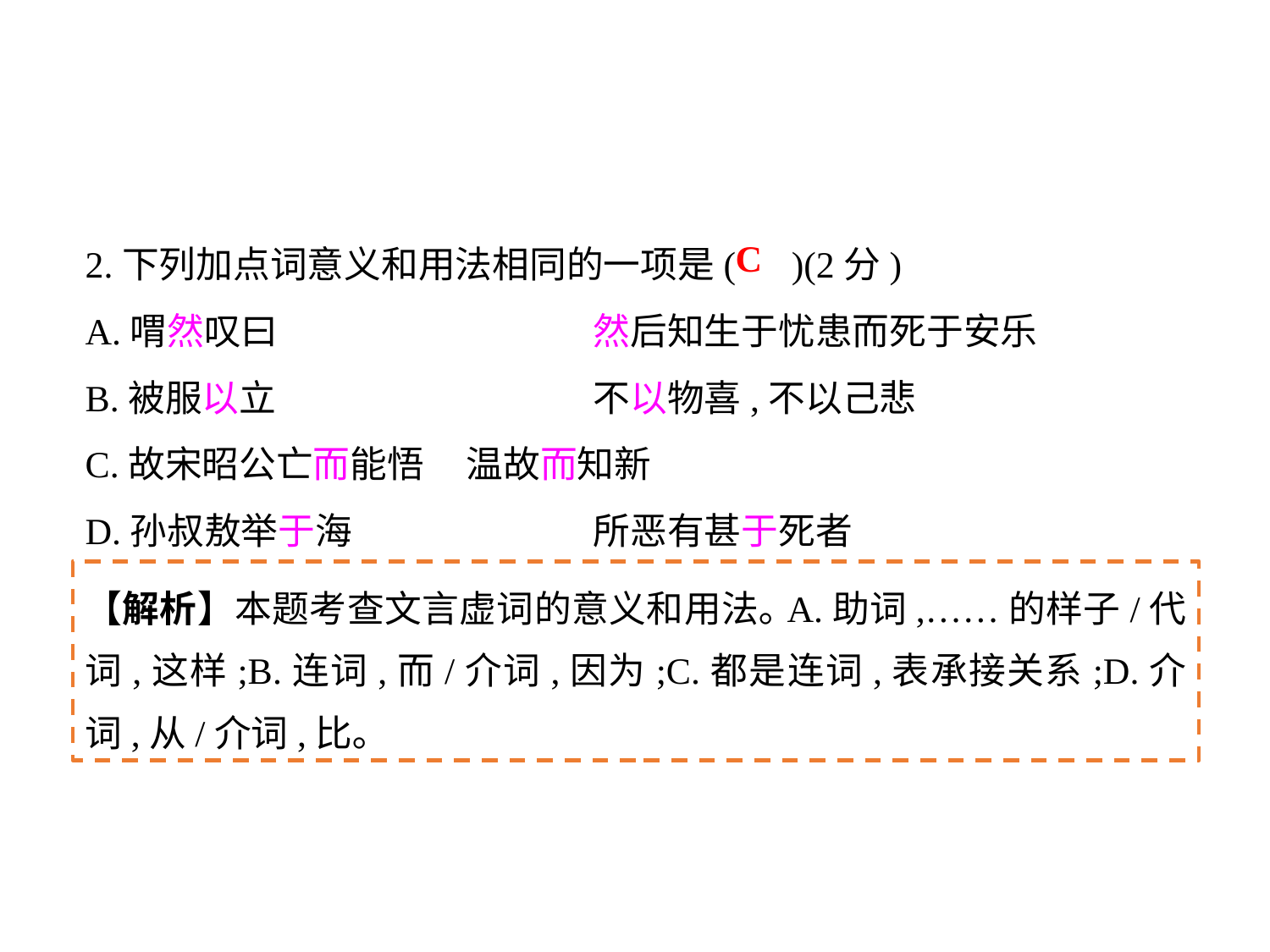

2.下列加点词意义和用法相同的一项是(      )(2分)
A.喟然叹曰			然后知生于忧患而死于安乐
B.被服以立			不以物喜,不以己悲
C.故宋昭公亡而能悟	温故而知新
D.孙叔敖举于海		所恶有甚于死者
C
【解析】本题考查文言虚词的意义和用法｡A.助词,……的样子/代词,这样;B.连词,而/介词,因为;C.都是连词,表承接关系;D.介词,从/介词,比｡